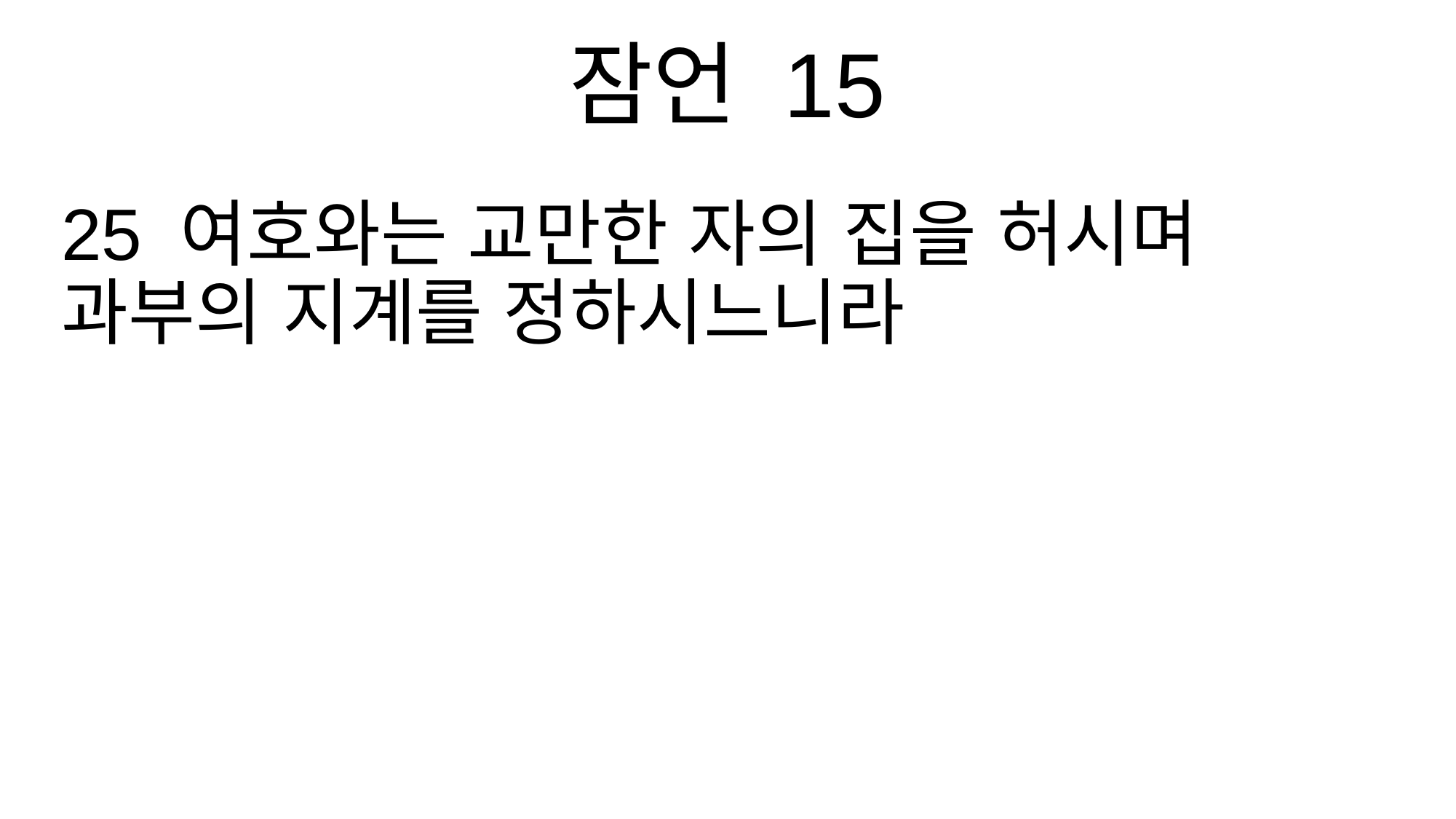

잠언 15
25 여호와는 교만한 자의 집을 허시며 과부의 지계를 정하시느니라